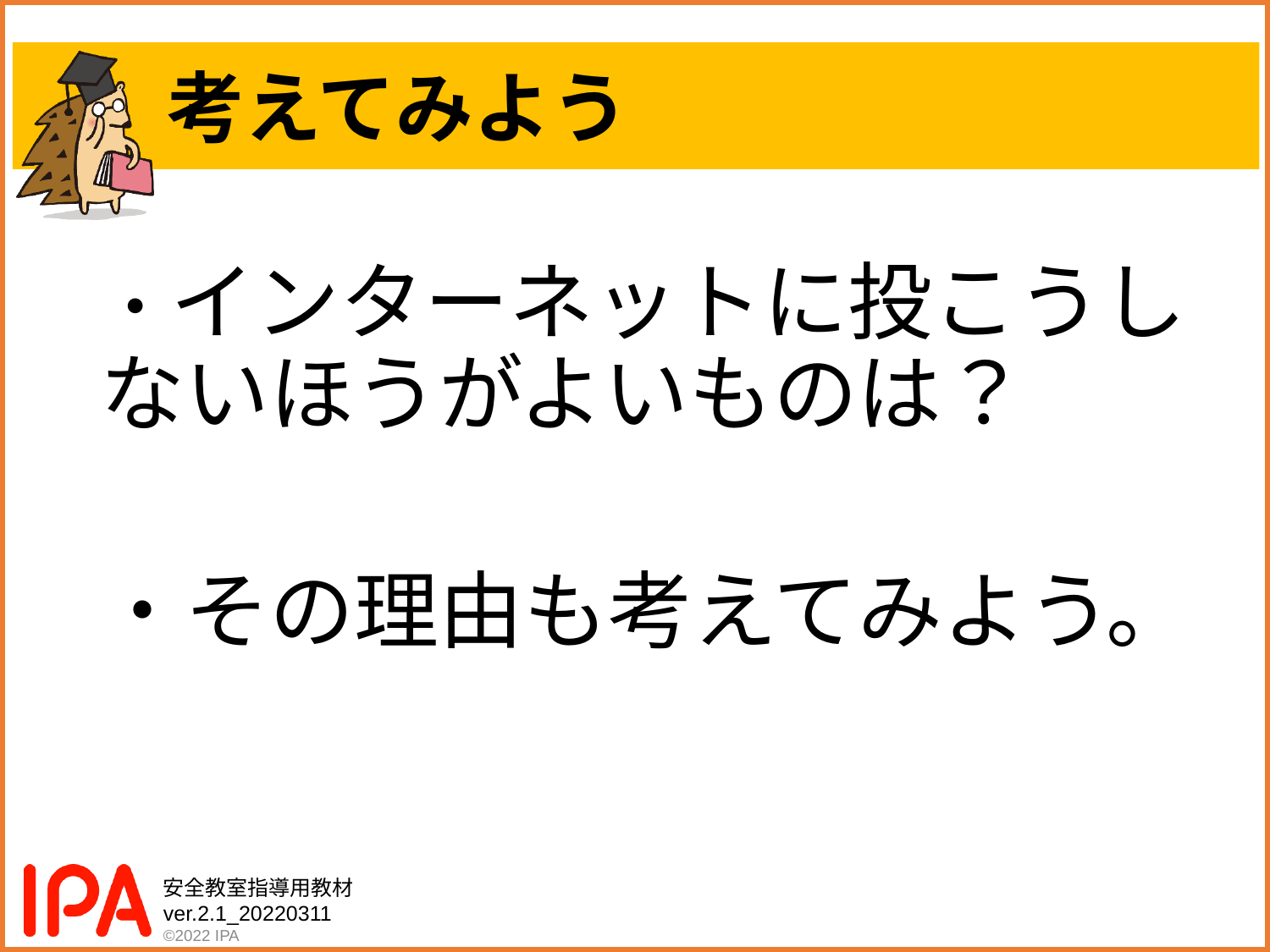

# 考えてみよう
・インターネットに投こうしないほうがよいものは？

・その理由も考えてみよう。